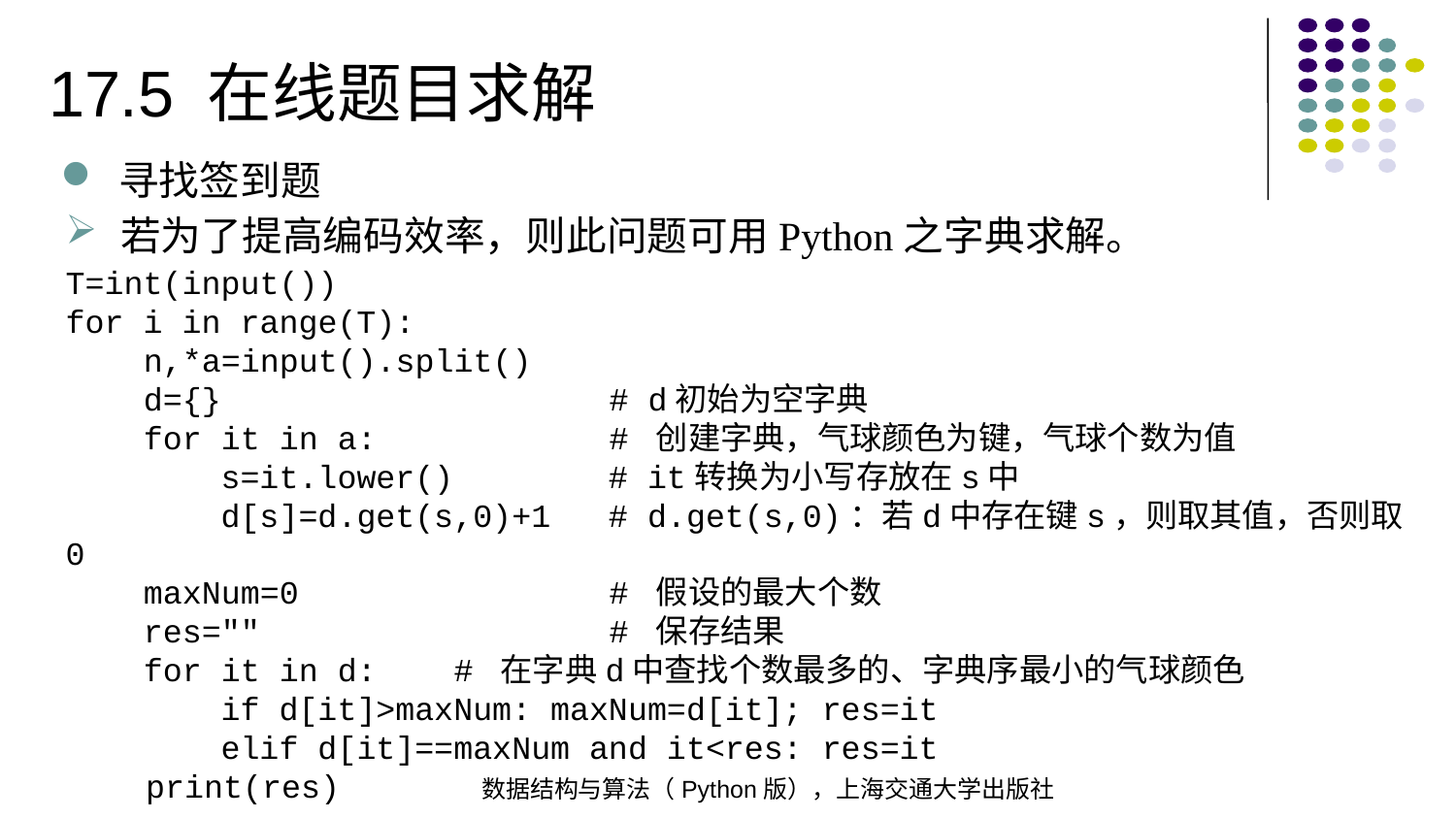

17.5 在线题目求解
寻找签到题
若为了提高编码效率，则此问题可用Python之字典求解。
T=int(input())
for i in range(T):
    n,*a=input().split()
    d={}                    # d初始为空字典
    for it in a:            # 创建字典，气球颜色为键，气球个数为值
        s=it.lower()        # it转换为小写存放在s中
        d[s]=d.get(s,0)+1   # d.get(s,0)：若d中存在键s，则取其值，否则取0
    maxNum=0                # 假设的最大个数
    res=""                  # 保存结果
    for it in d:    # 在字典d中查找个数最多的、字典序最小的气球颜色
        if d[it]>maxNum: maxNum=d[it]; res=it
        elif d[it]==maxNum and it<res: res=it
          print(res)